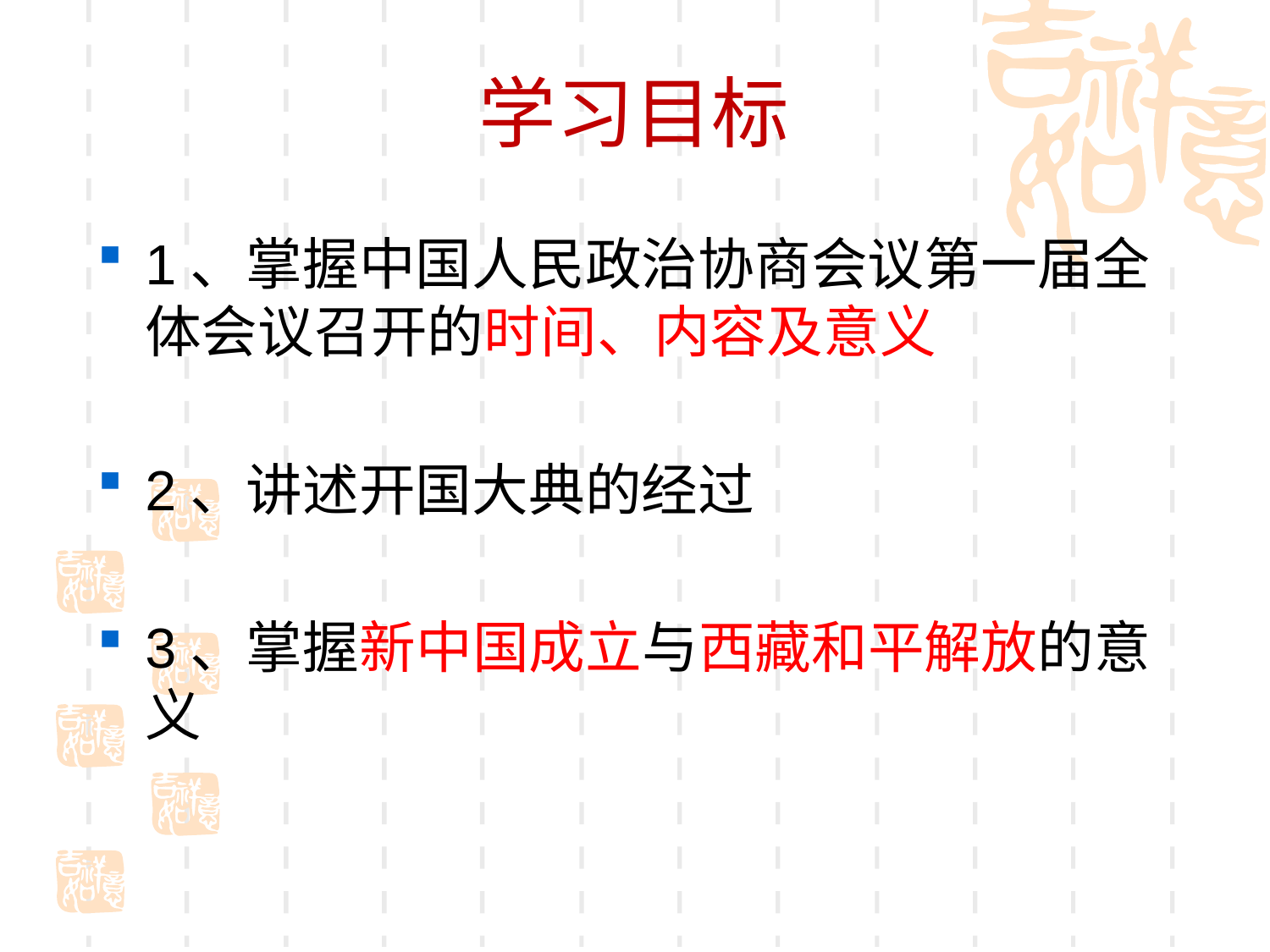

# 学习目标
1、掌握中国人民政治协商会议第一届全体会议召开的时间、内容及意义

2、讲述开国大典的经过

3、掌握新中国成立与西藏和平解放的意义